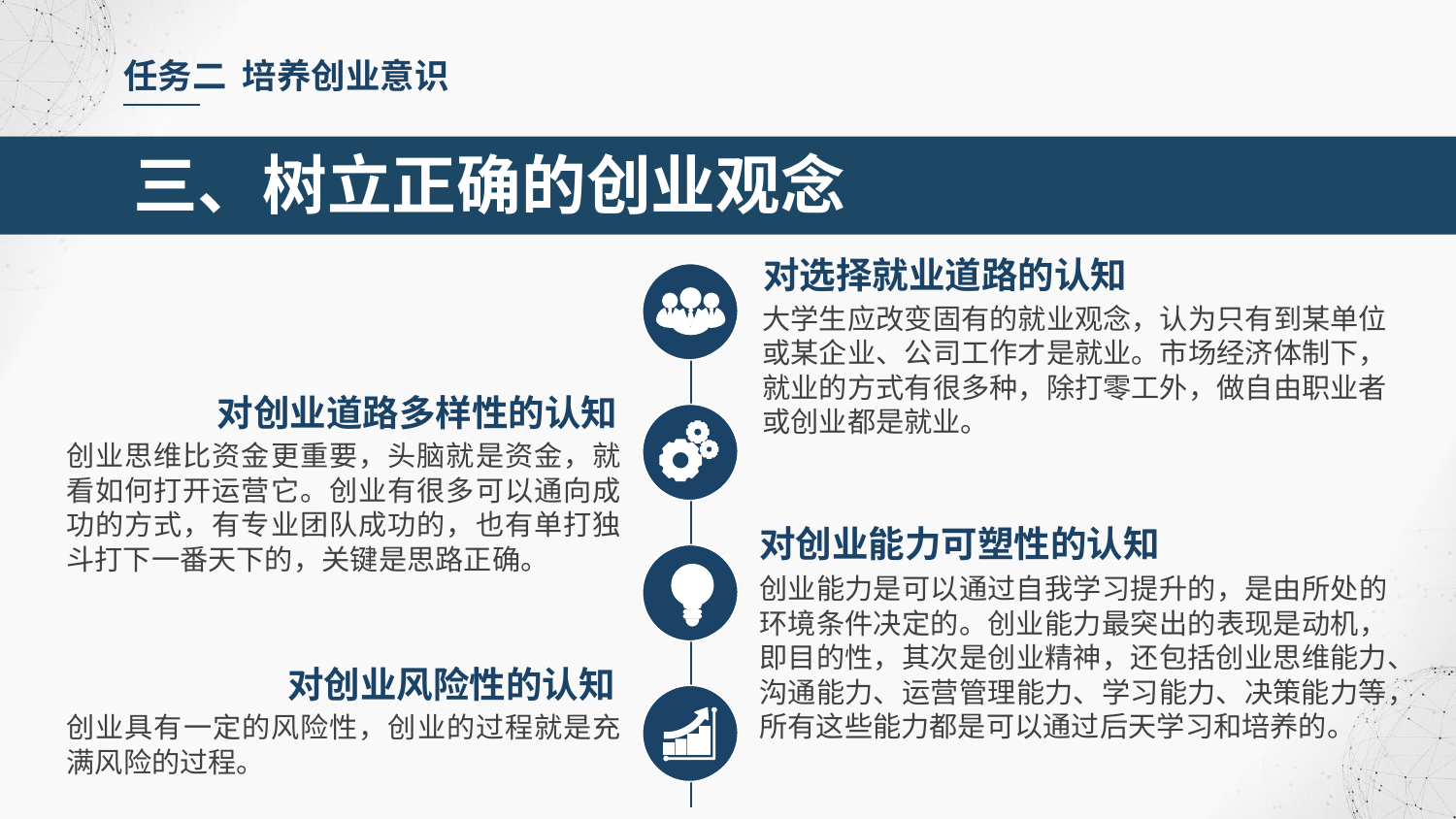

任务二  培养创业意识

三、树立正确的创业观念

对选择就业道路的认知
大学生应改变固有的就业观念，认为只有到某单位或某企业、公司工作才是就业。市场经济体制下，就业的方式有很多种，除打零工外，做自由职业者或创业都是就业。
对创业道路多样性的认知
创业思维比资金更重要，头脑就是资金，就看如何打开运营它。创业有很多可以通向成功的方式，有专业团队成功的，也有单打独斗打下一番天下的，关键是思路正确。

对创业能力可塑性的认知
创业能力是可以通过自我学习提升的，是由所处的环境条件决定的。创业能力最突出的表现是动机，即目的性，其次是创业精神，还包括创业思维能力、沟通能力、运营管理能力、学习能力、决策能力等，所有这些能力都是可以通过后天学习和培养的。

对创业风险性的认知
创业具有一定的风险性，创业的过程就是充满风险的过程。